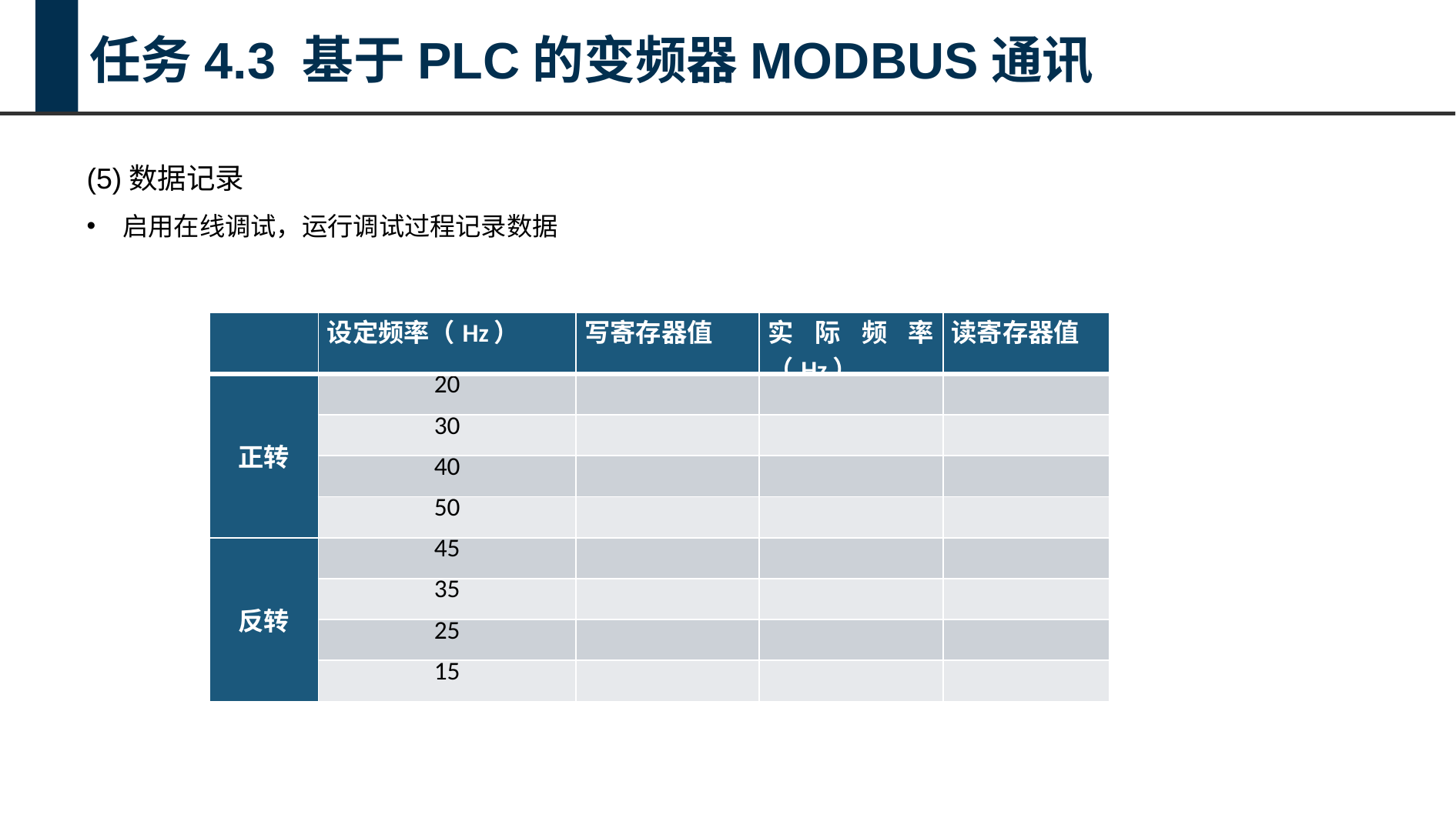

任务4.3 基于PLC的变频器MODBUS通讯
(5)数据记录
启用在线调试，运行调试过程记录数据
|  | 设定频率（Hz） | 写寄存器值 | 实际频率（Hz） | 读寄存器值 |
| --- | --- | --- | --- | --- |
| 正转 | 20 |  |  |  |
|  | 30 |  |  |  |
|  | 40 |  |  |  |
|  | 50 |  |  |  |
| 反转 | 45 |  |  |  |
|  | 35 |  |  |  |
|  | 25 |  |  |  |
|  | 15 |  |  |  |